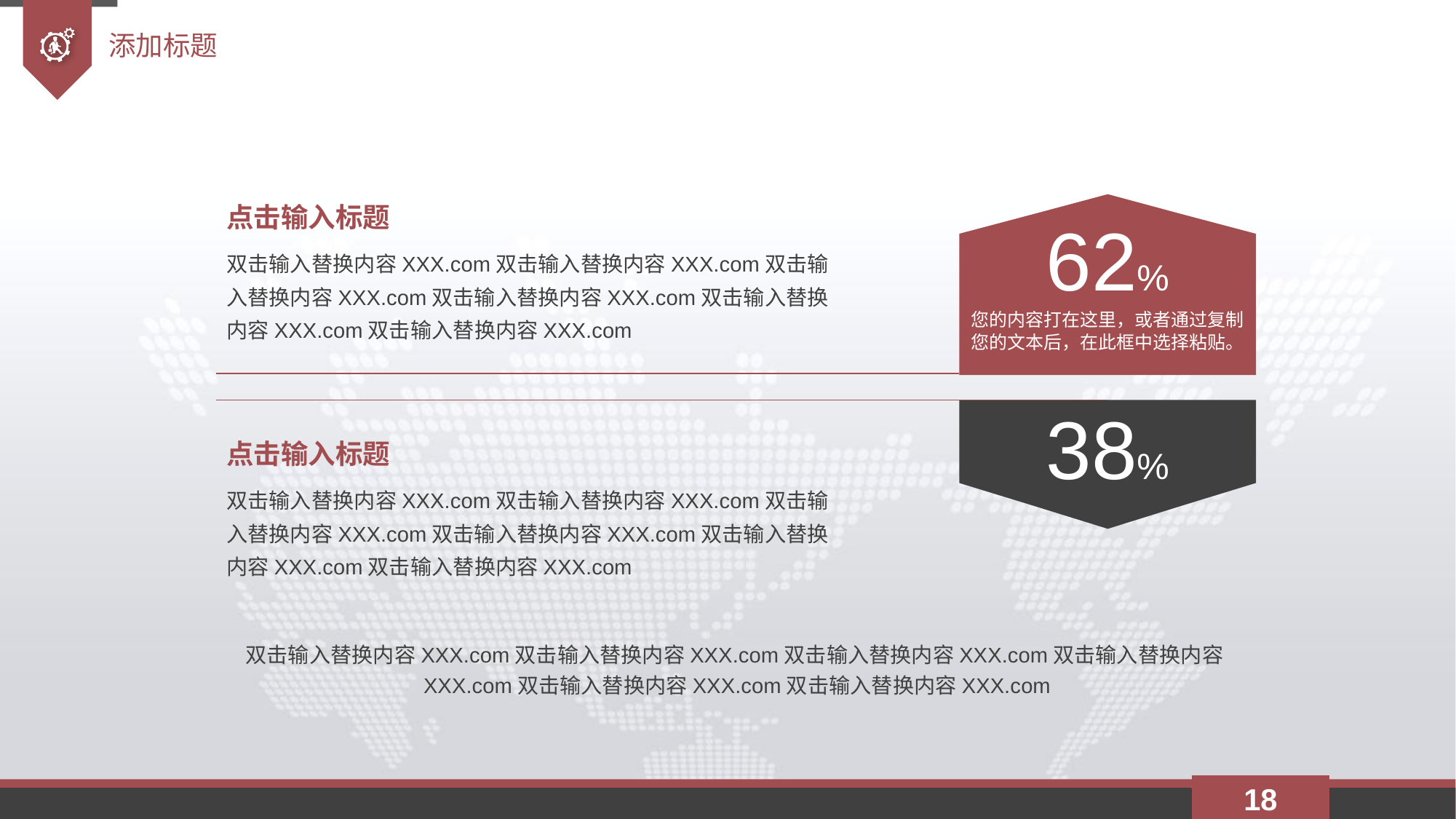

添加标题

62%
您的内容打在这里，或者通过复制您的文本后，在此框中选择粘贴。
点击输入标题
双击输入替换内容XXX.com双击输入替换内容XXX.com双击输入替换内容XXX.com双击输入替换内容XXX.com双击输入替换内容XXX.com双击输入替换内容XXX.com
38%

点击输入标题
双击输入替换内容XXX.com双击输入替换内容XXX.com双击输入替换内容XXX.com双击输入替换内容XXX.com双击输入替换内容XXX.com双击输入替换内容XXX.com
双击输入替换内容XXX.com双击输入替换内容XXX.com双击输入替换内容XXX.com双击输入替换内容XXX.com双击输入替换内容XXX.com双击输入替换内容XXX.com

18

延时符